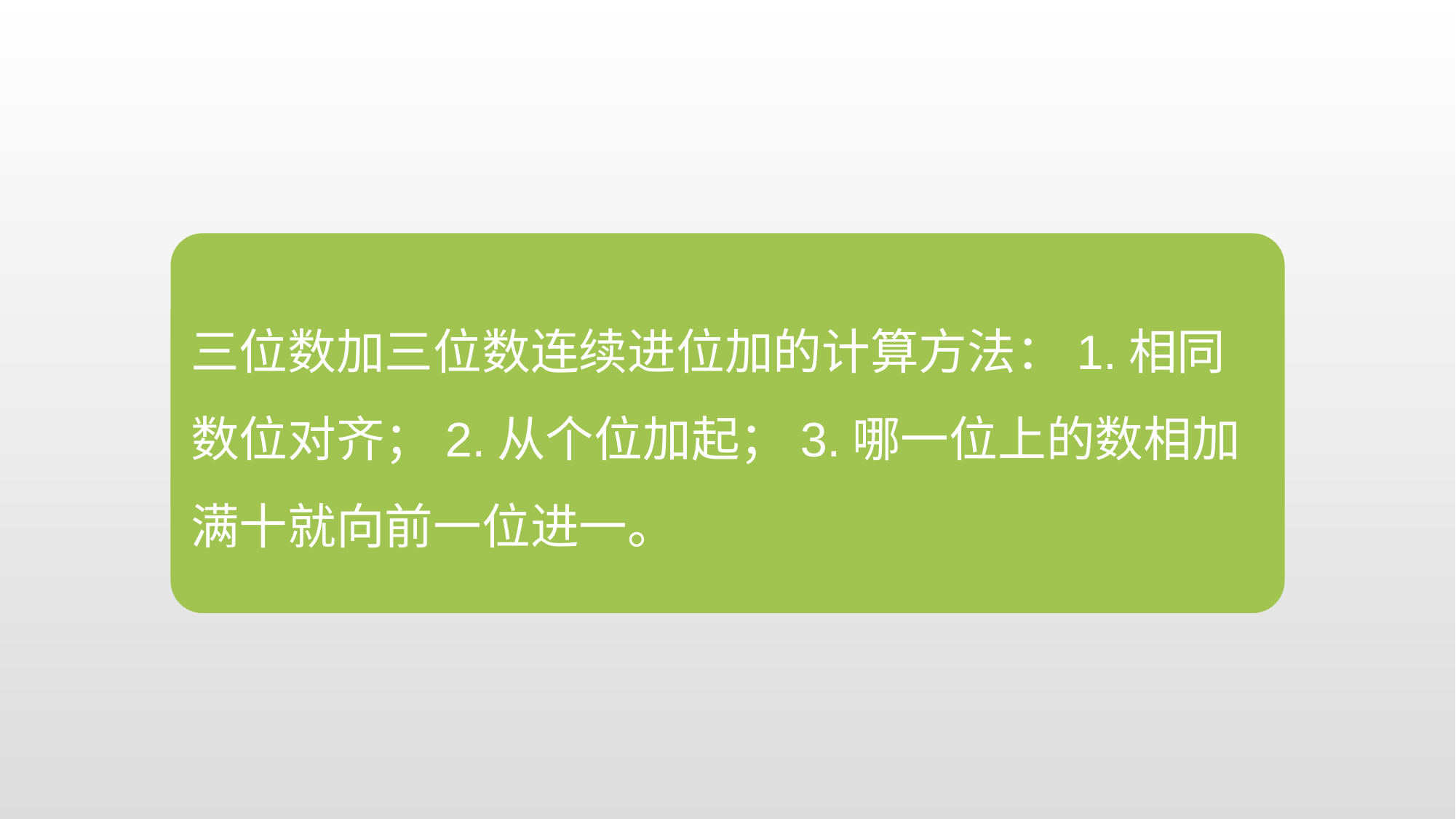

三位数加三位数连续进位加的计算方法：1.相同数位对齐；2.从个位加起；3.哪一位上的数相加满十就向前一位进一。